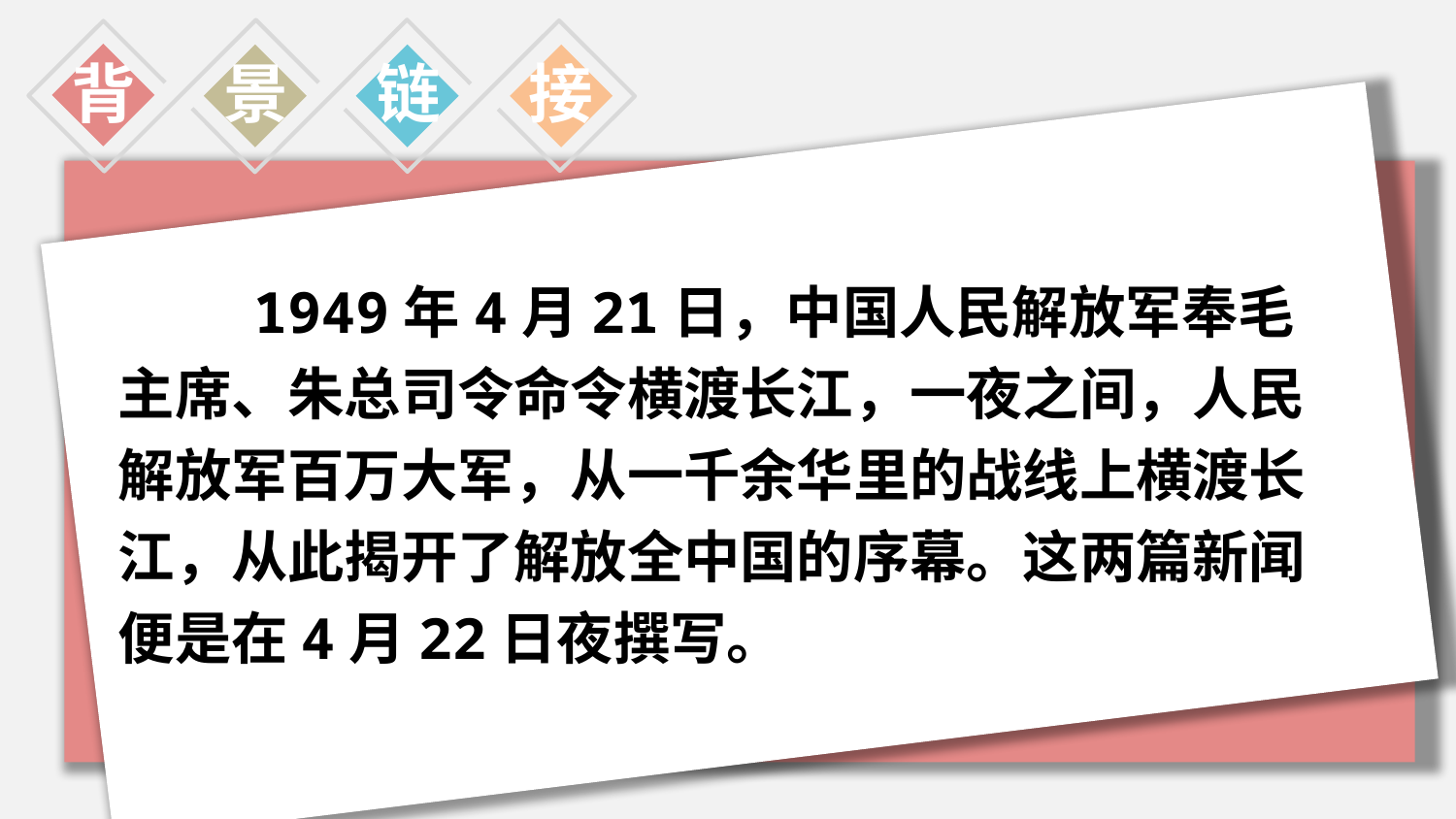

背
景
链
接
    1949年4月21日，中国人民解放军奉毛主席、朱总司令命令横渡长江，一夜之间，人民解放军百万大军，从一千余华里的战线上横渡长江，从此揭开了解放全中国的序幕。这两篇新闻便是在4月22日夜撰写。